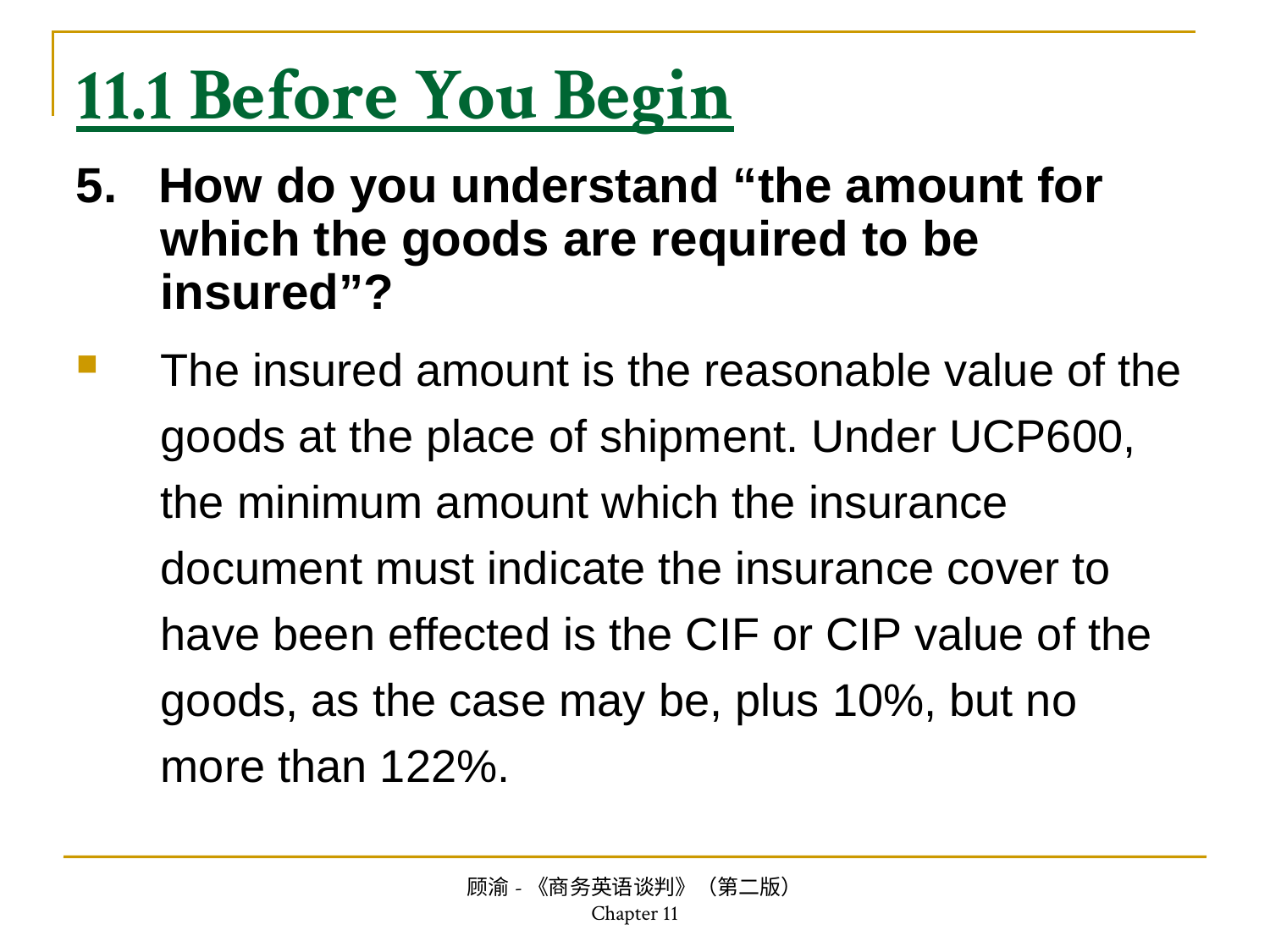

# 11.1 Before You Begin
5.   How do you understand “the amount for which the goods are required to be insured”?
The insured amount is the reasonable value of the goods at the place of shipment. Under UCP600, the minimum amount which the insurance document must indicate the insurance cover to have been effected is the CIF or CIP value of the goods, as the case may be, plus 10%, but no more than 122%.

10
顾渝-《商务英语谈判》（第二版） Chapter 11